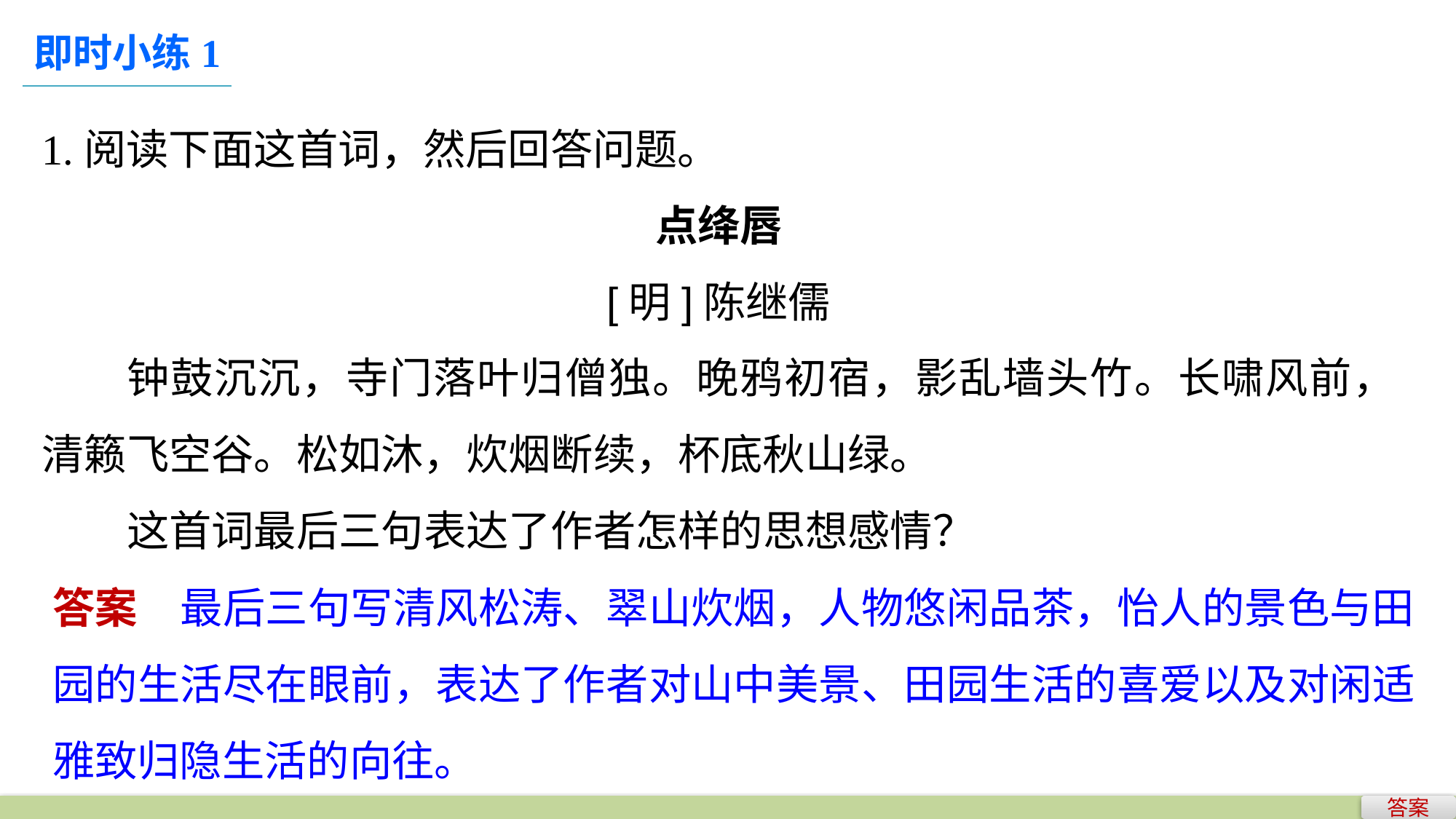

即时小练1
1.阅读下面这首词，然后回答问题。
点绛唇
[明]陈继儒
钟鼓沉沉，寺门落叶归僧独。晚鸦初宿，影乱墙头竹。长啸风前，清籁飞空谷。松如沐，炊烟断续，杯底秋山绿。
这首词最后三句表达了作者怎样的思想感情？
答案　最后三句写清风松涛、翠山炊烟，人物悠闲品茶，怡人的景色与田园的生活尽在眼前，表达了作者对山中美景、田园生活的喜爱以及对闲适雅致归隐生活的向往。

答案